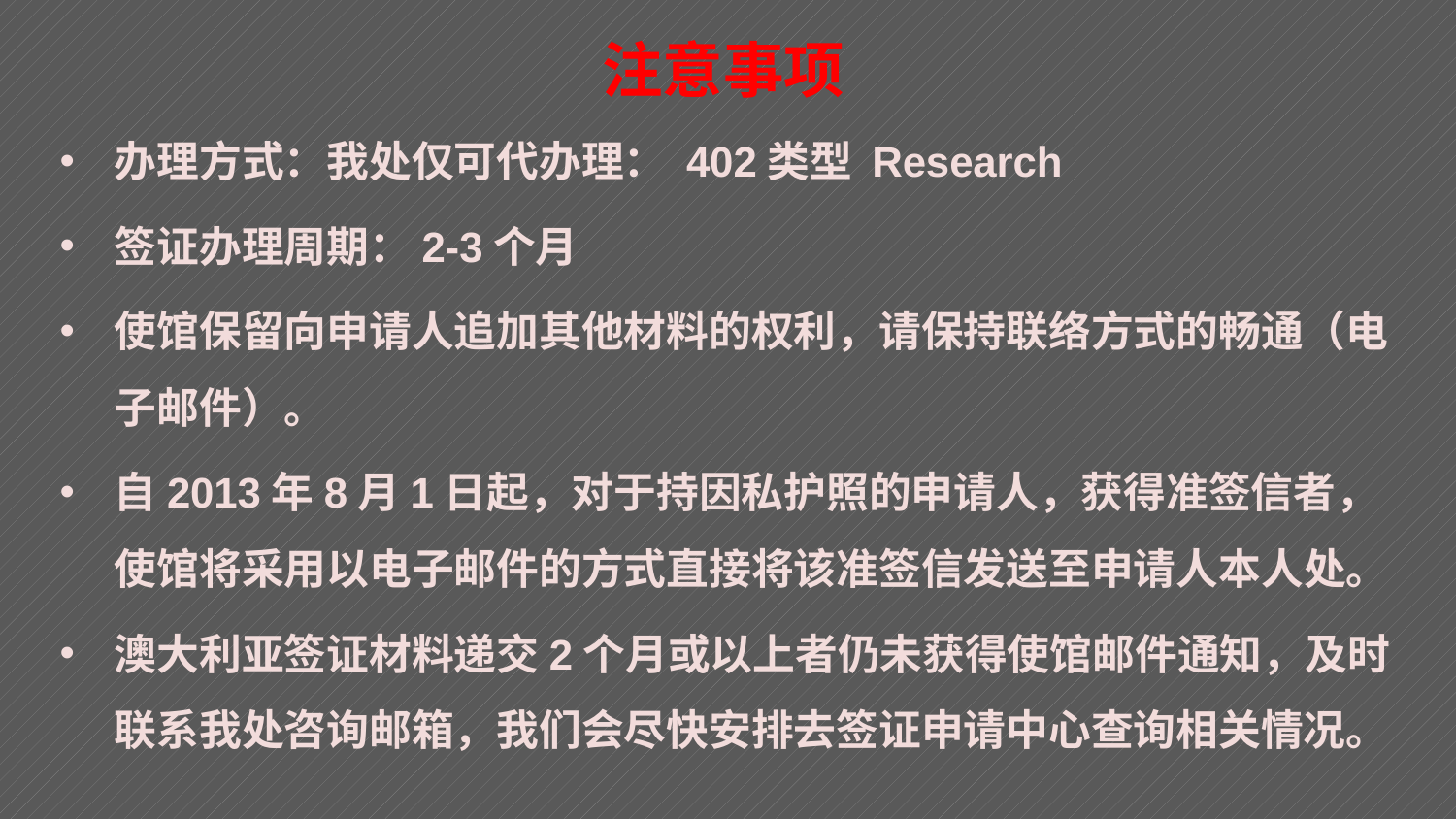

注意事项
办理方式：我处仅可代办理： 402类型 Research
签证办理周期：2-3个月
使馆保留向申请人追加其他材料的权利，请保持联络方式的畅通（电子邮件）。
自2013年8月1日起，对于持因私护照的申请人，获得准签信者，使馆将采用以电子邮件的方式直接将该准签信发送至申请人本人处。
澳大利亚签证材料递交2个月或以上者仍未获得使馆邮件通知，及时联系我处咨询邮箱，我们会尽快安排去签证申请中心查询相关情况。